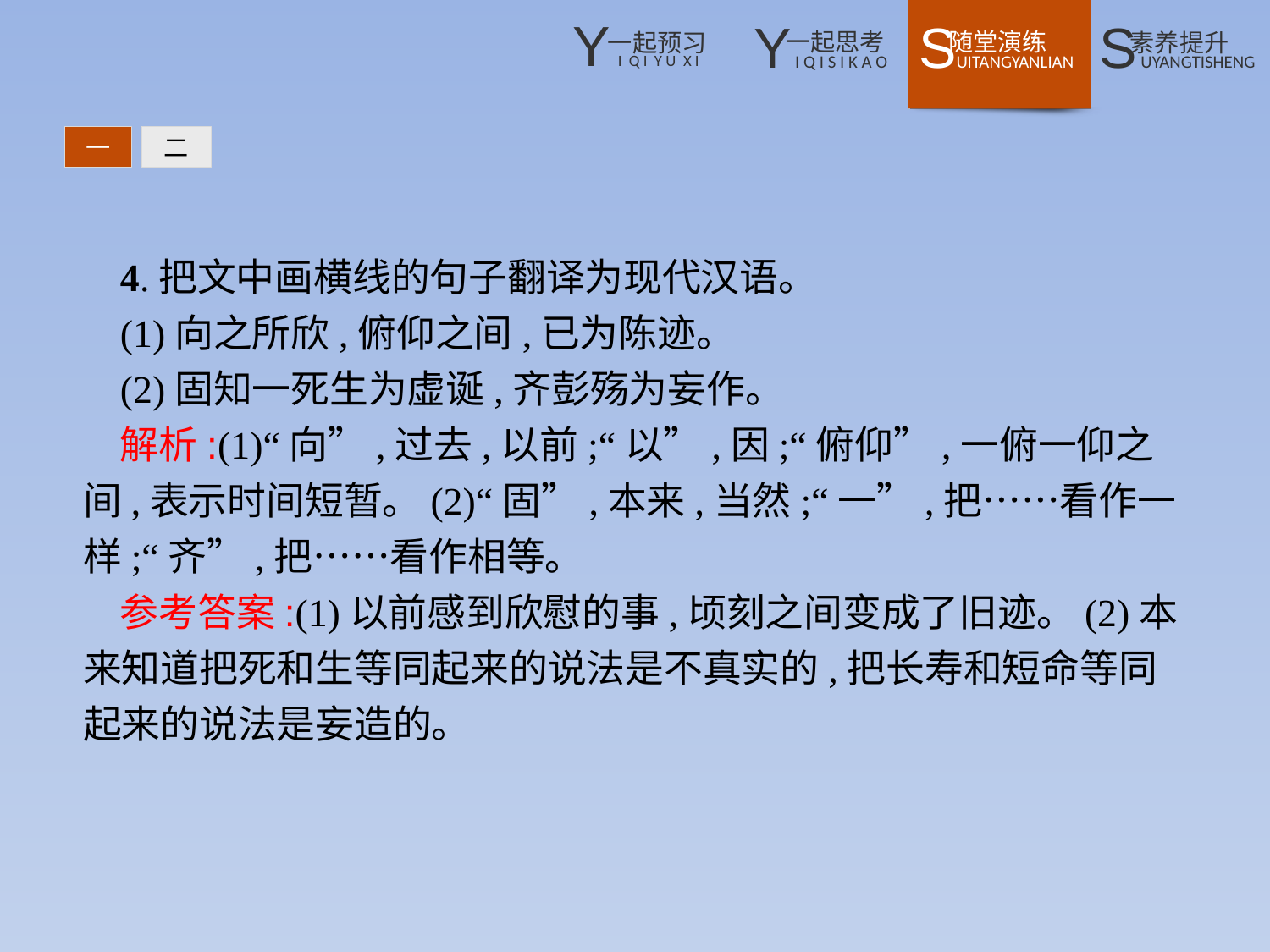

一
二
4.把文中画横线的句子翻译为现代汉语。
(1)向之所欣,俯仰之间,已为陈迹。
(2)固知一死生为虚诞,齐彭殇为妄作。
解析:(1)“向”,过去,以前;“以”,因;“俯仰”,一俯一仰之间,表示时间短暂。(2)“固”,本来,当然;“一”,把……看作一样;“齐”,把……看作相等。
参考答案:(1)以前感到欣慰的事,顷刻之间变成了旧迹。(2)本来知道把死和生等同起来的说法是不真实的,把长寿和短命等同起来的说法是妄造的。